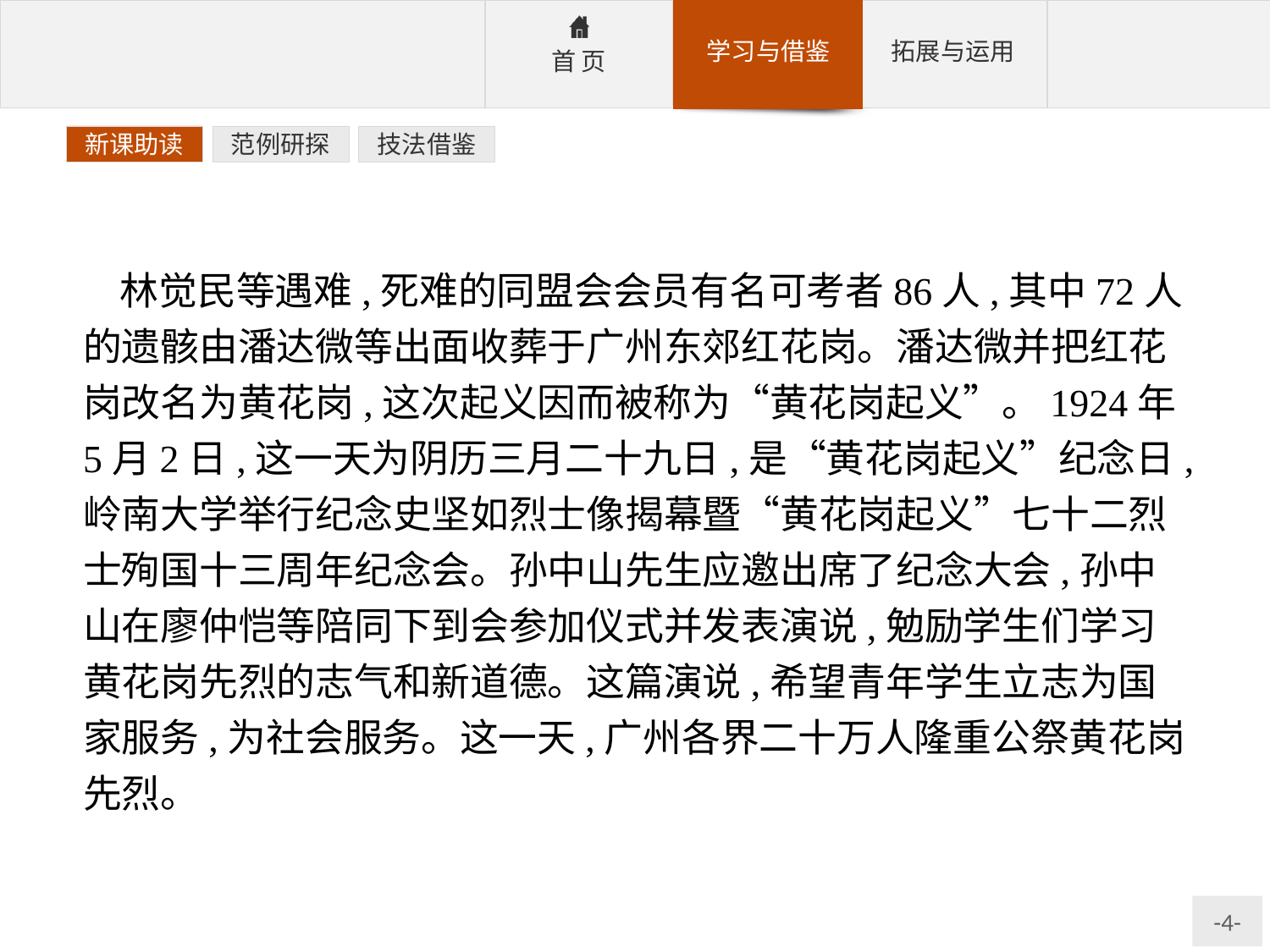

新课助读
范例研探
技法借鉴
林觉民等遇难,死难的同盟会会员有名可考者86人,其中72人的遗骸由潘达微等出面收葬于广州东郊红花岗。潘达微并把红花岗改名为黄花岗,这次起义因而被称为“黄花岗起义”。1924年5月2日,这一天为阴历三月二十九日,是“黄花岗起义”纪念日,岭南大学举行纪念史坚如烈士像揭幕暨“黄花岗起义”七十二烈士殉国十三周年纪念会。孙中山先生应邀出席了纪念大会,孙中山在廖仲恺等陪同下到会参加仪式并发表演说,勉励学生们学习黄花岗先烈的志气和新道德。这篇演说,希望青年学生立志为国家服务,为社会服务。这一天,广州各界二十万人隆重公祭黄花岗先烈。